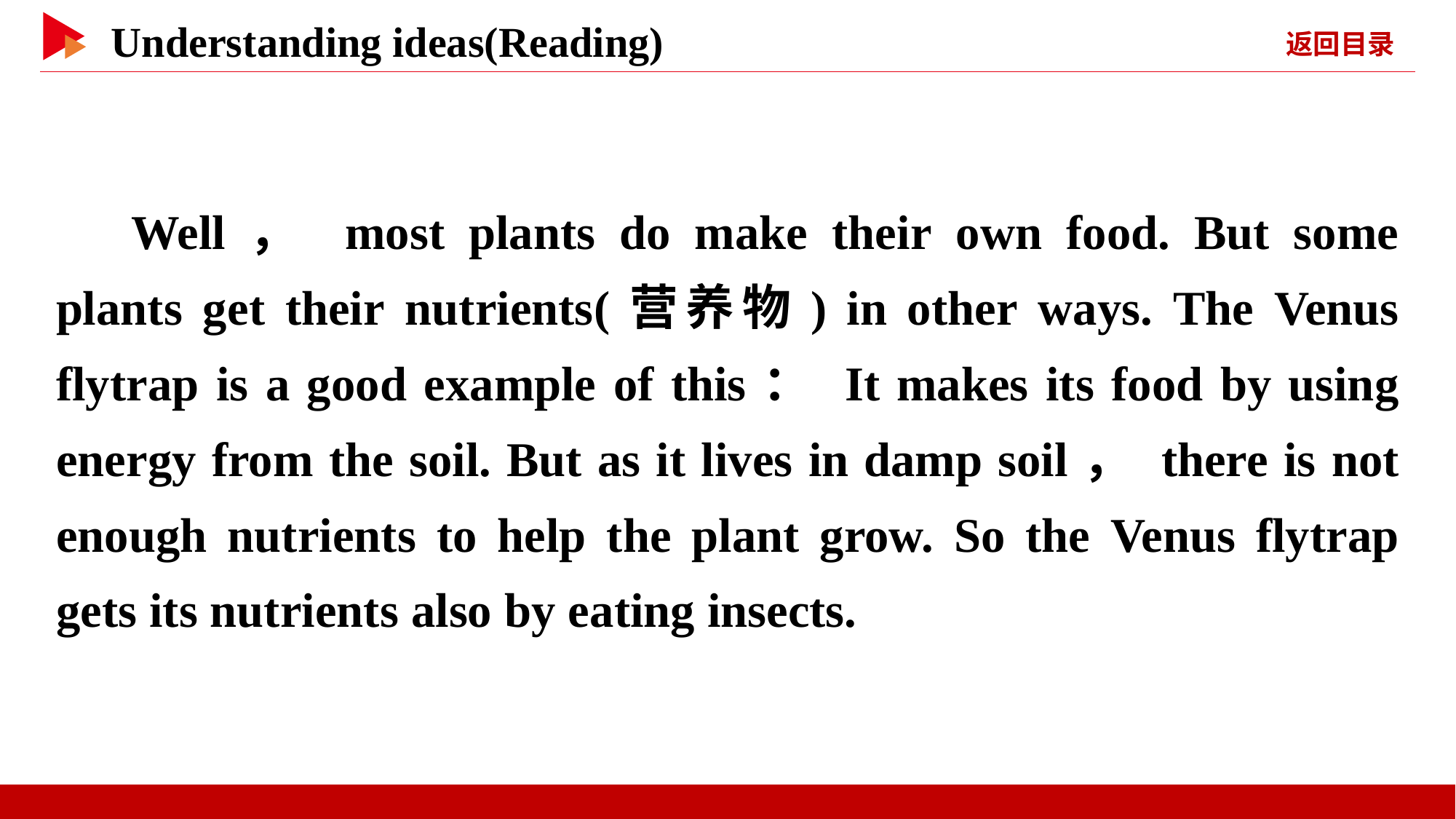

Well， most plants do make their own food. But some plants get their nutrients(营养物) in other ways. The Venus flytrap is a good example of this： It makes its food by using energy from the soil. But as it lives in damp soil， there is not enough nutrients to help the plant grow. So the Venus flytrap gets its nutrients also by eating insects.